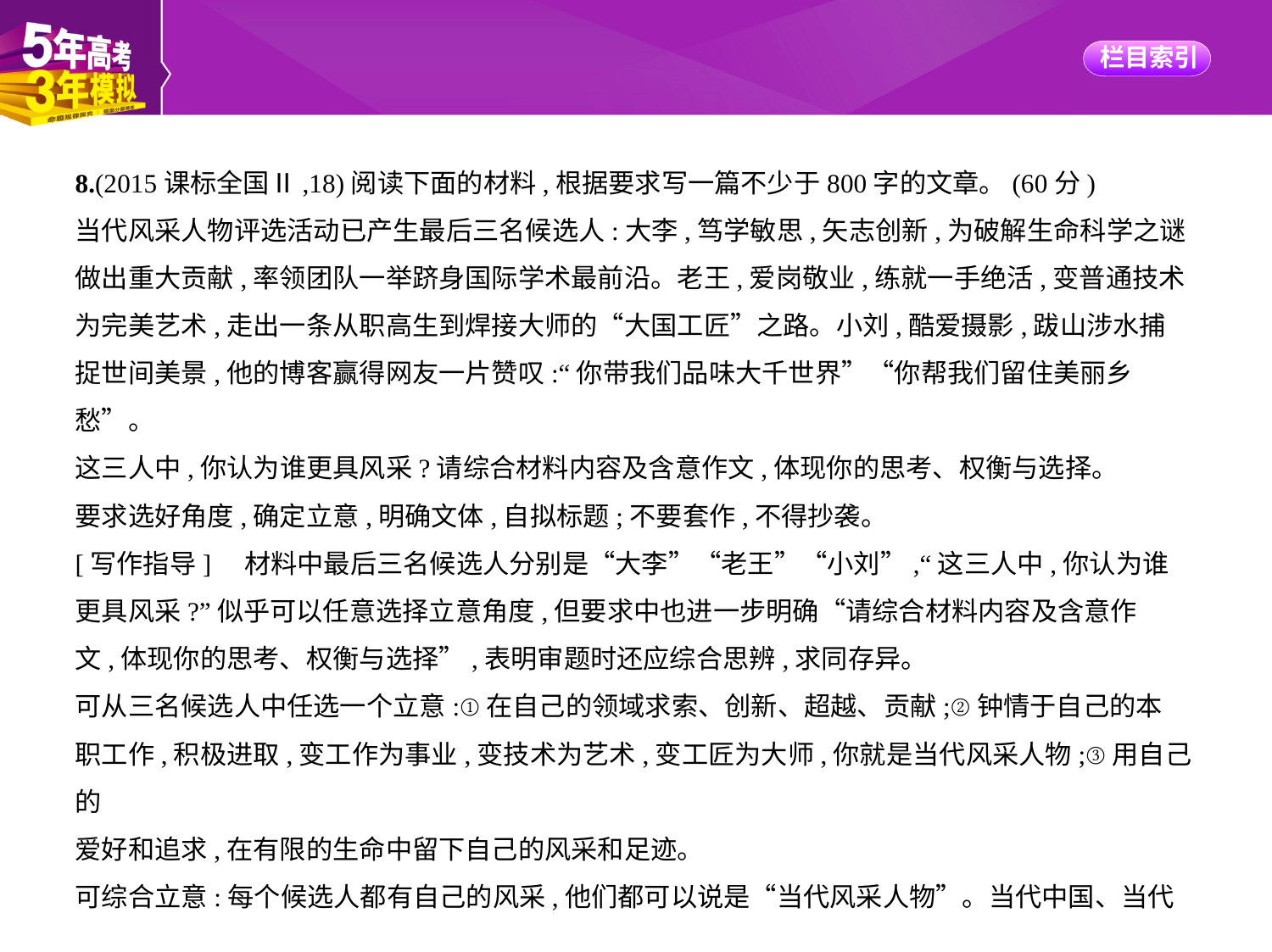

8.(2015课标全国Ⅱ,18)阅读下面的材料,根据要求写一篇不少于800字的文章。(60分)
当代风采人物评选活动已产生最后三名候选人:大李,笃学敏思,矢志创新,为破解生命科学之谜
做出重大贡献,率领团队一举跻身国际学术最前沿。老王,爱岗敬业,练就一手绝活,变普通技术
为完美艺术,走出一条从职高生到焊接大师的“大国工匠”之路。小刘,酷爱摄影,跋山涉水捕
捉世间美景,他的博客赢得网友一片赞叹:“你带我们品味大千世界”“你帮我们留住美丽乡
愁”。
这三人中,你认为谁更具风采?请综合材料内容及含意作文,体现你的思考、权衡与选择。
要求选好角度,确定立意,明确文体,自拟标题;不要套作,不得抄袭。
[写作指导]　材料中最后三名候选人分别是“大李”“老王”“小刘”,“这三人中,你认为谁
更具风采?”似乎可以任意选择立意角度,但要求中也进一步明确“请综合材料内容及含意作
文,体现你的思考、权衡与选择”,表明审题时还应综合思辨,求同存异。
可从三名候选人中任选一个立意:①在自己的领域求索、创新、超越、贡献;②钟情于自己的本
职工作,积极进取,变工作为事业,变技术为艺术,变工匠为大师,你就是当代风采人物;③用自己的
爱好和追求,在有限的生命中留下自己的风采和足迹。
可综合立意:每个候选人都有自己的风采,他们都可以说是“当代风采人物”。当代中国、当代